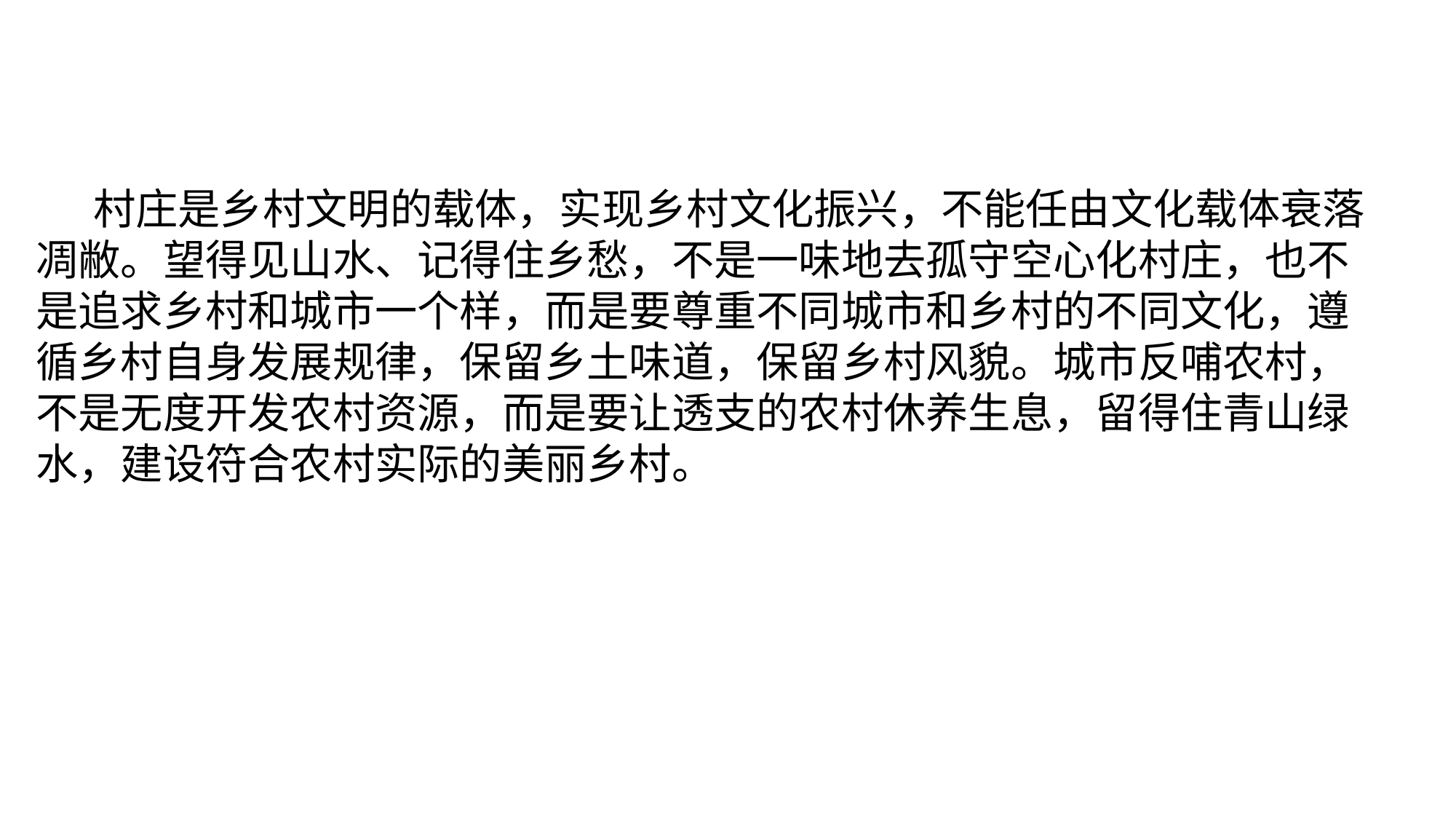

村庄是乡村文明的载体，实现乡村文化振兴，不能任由文化载体衰落凋敝。望得见山水、记得住乡愁，不是一味地去孤守空心化村庄，也不是追求乡村和城市一个样，而是要尊重不同城市和乡村的不同文化，遵循乡村自身发展规律，保留乡土味道，保留乡村风貌。城市反哺农村，不是无度开发农村资源，而是要让透支的农村休养生息，留得住青山绿水，建设符合农村实际的美丽乡村。